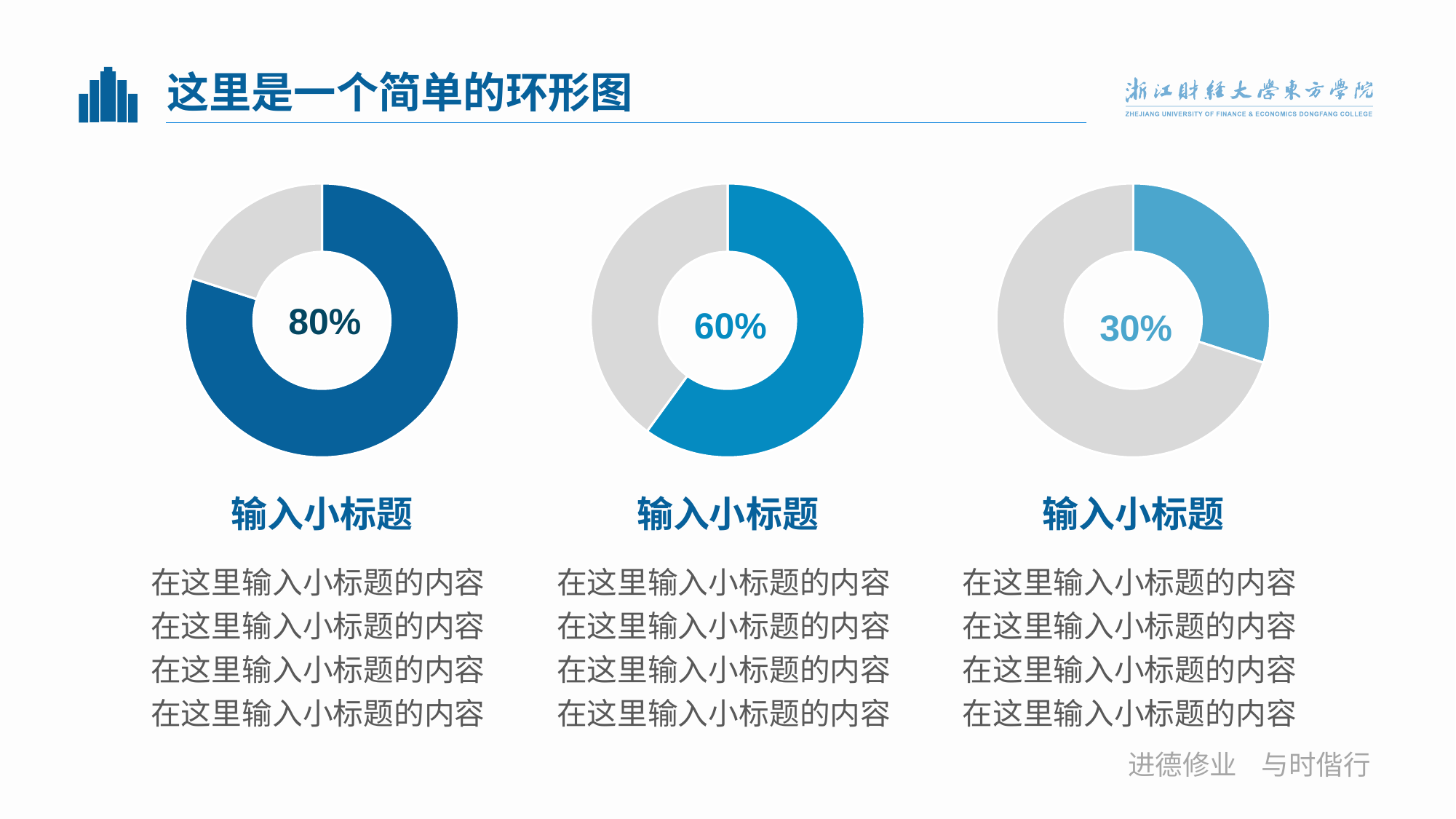

# 这里是一个简单的环形图

### Chart

| Category | 销售额 |
|---|---|
| 项目一 | 8.0 |
| 项目二 | 2.0 |

### Chart

| Category | 销售额 |
|---|---|
| 项目一 | 6.0 |
| 项目二 | 4.0 |

### Chart

| Category | 销售额 |
|---|---|
| 项目一 | 3.0 |
| 项目二 | 7.0 |
80%
60%
30%
输入小标题
输入小标题
输入小标题
在这里输入小标题的内容在这里输入小标题的内容在这里输入小标题的内容在这里输入小标题的内容
在这里输入小标题的内容在这里输入小标题的内容在这里输入小标题的内容在这里输入小标题的内容
在这里输入小标题的内容在这里输入小标题的内容在这里输入小标题的内容在这里输入小标题的内容